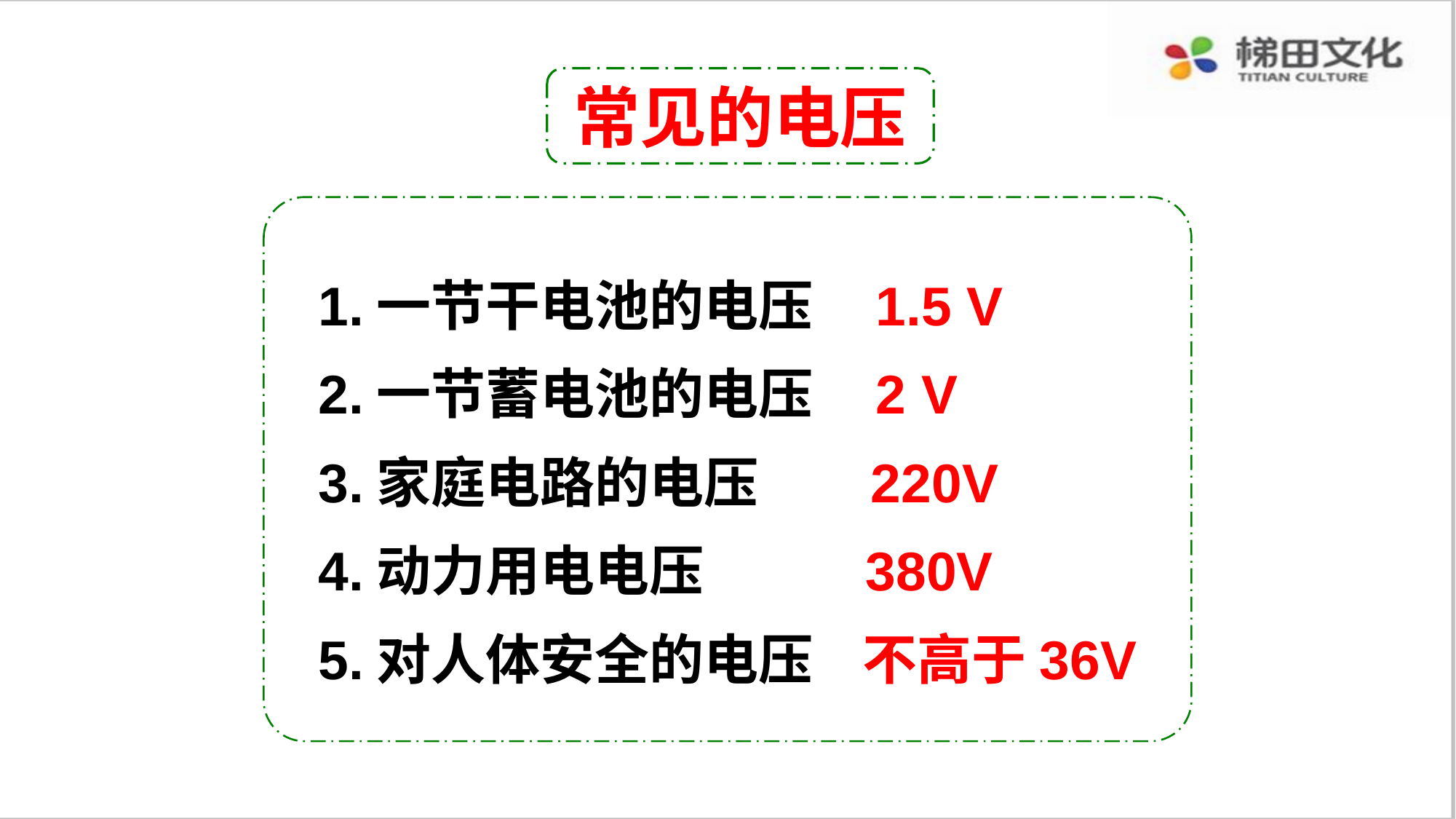

常见的电压
1.一节干电池的电压    1.5 V
2.一节蓄电池的电压    2 V
3.家庭电路的电压        220V
4.动力用电电压            380V
5.对人体安全的电压    不高于36V